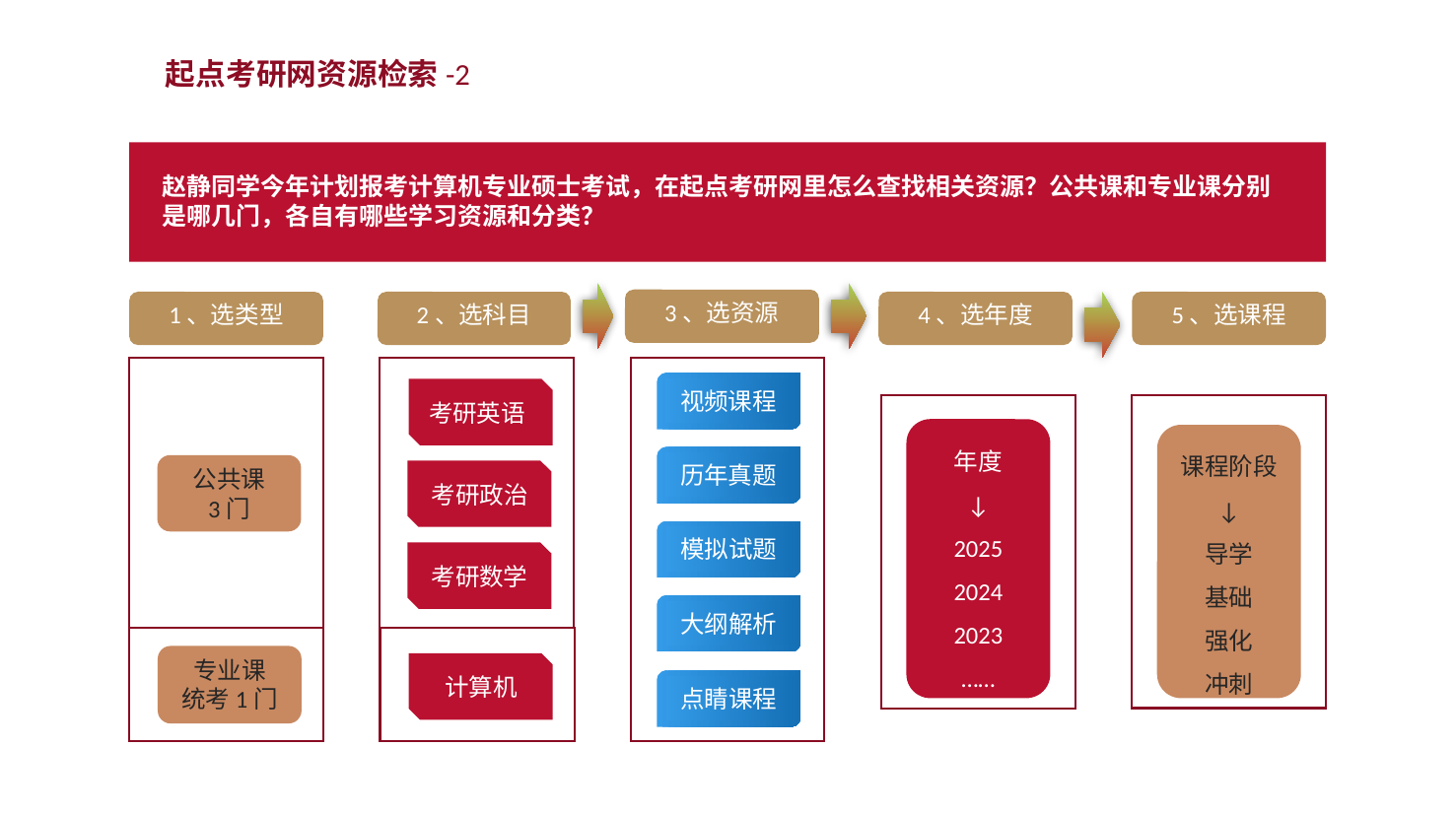

起点考研网资源检索-2

赵静同学今年计划报考计算机专业硕士考试，在起点考研网里怎么查找相关资源？公共课和专业课分别是哪几门，各自有哪些学习资源和分类？

3、选资源
5、选课程
2、选科目
4、选年度
1、选类型

视频课程
考研英语

年度
↓
2025
2024
2023
……
课程阶段
↓
导学
基础
强化
冲刺

历年真题
公共课
3门

考研政治

模拟试题

考研数学

大纲解析

专业课
统考1门

计算机

点睛课程